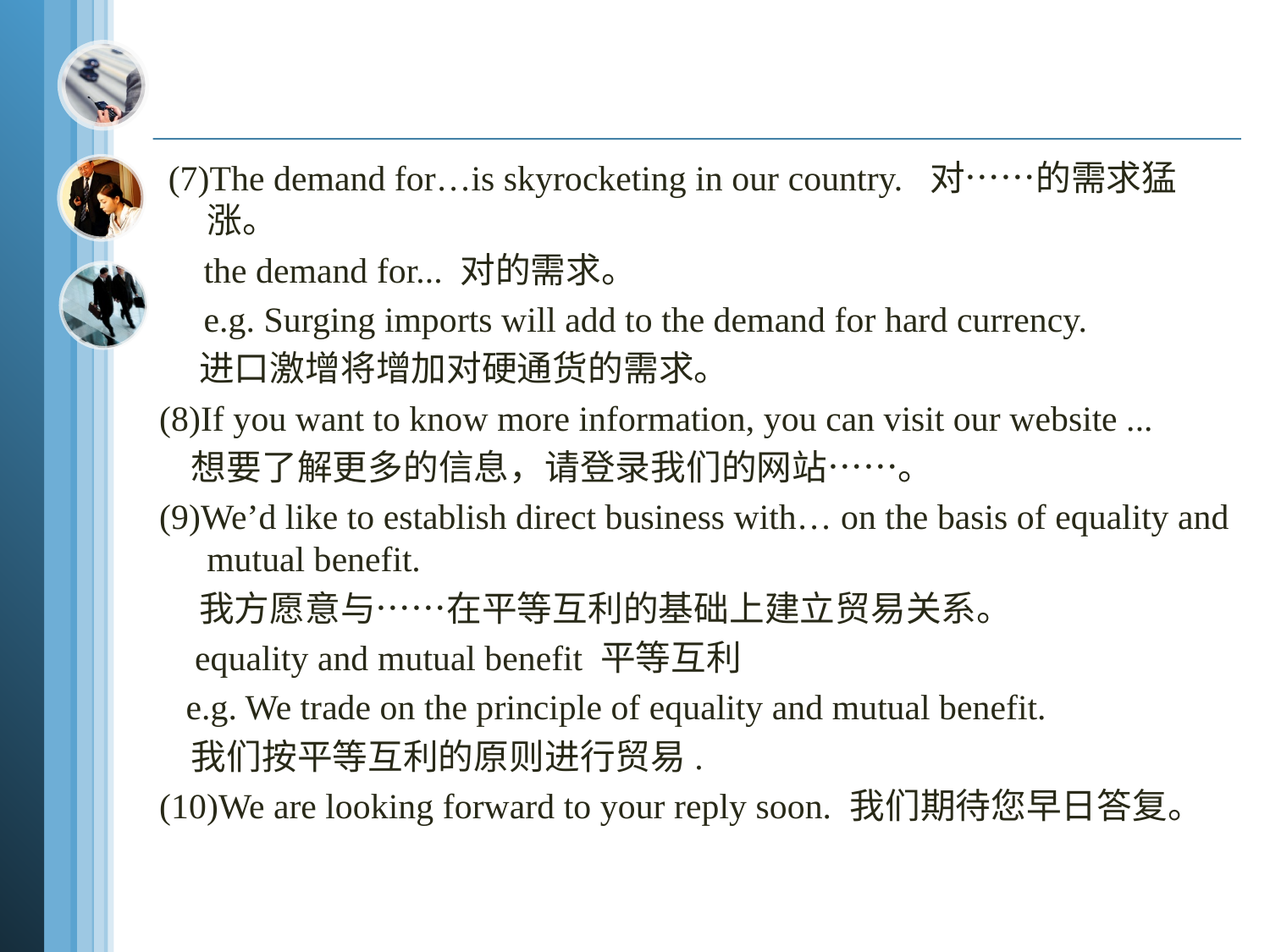

(7)The demand for…is skyrocketing in our country.  对……的需求猛涨。
     the demand for... 对的需求。
     e.g. Surging imports will add to the demand for hard currency.
    进口激增将增加对硬通货的需求。
(8)If you want to know more information, you can visit our website ...
   想要了解更多的信息，请登录我们的网站……。
(9)We’d like to establish direct business with… on the basis of equality and mutual benefit.
    我方愿意与……在平等互利的基础上建立贸易关系。
    equality and mutual benefit 平等互利
   e.g. We trade on the principle of equality and mutual benefit.
   我们按平等互利的原则进行贸易.
(10)We are looking forward to your reply soon. 我们期待您早日答复。